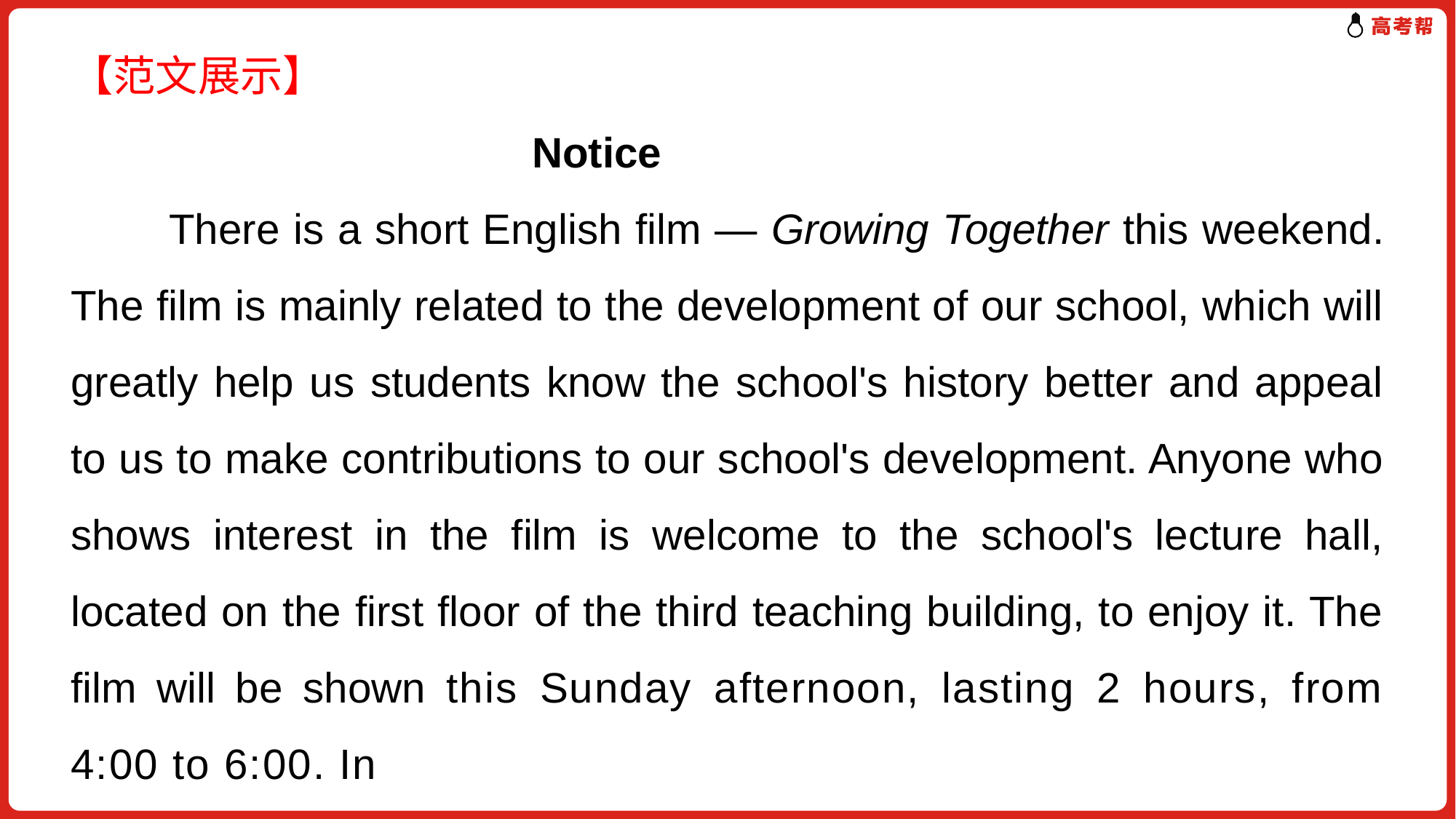

【范文展示】
                                       Notice
　　There is a short English film — Growing Together this weekend. The film is mainly related to the development of our school, which will greatly help us students know the school's history better and appeal to us to make contributions to our school's development. Anyone who shows interest in the film is welcome to the school's lecture hall, located on the first floor of the third teaching building, to enjoy it. The film will be shown this Sunday afternoon, lasting 2 hours, from 4:00 to 6:00. In